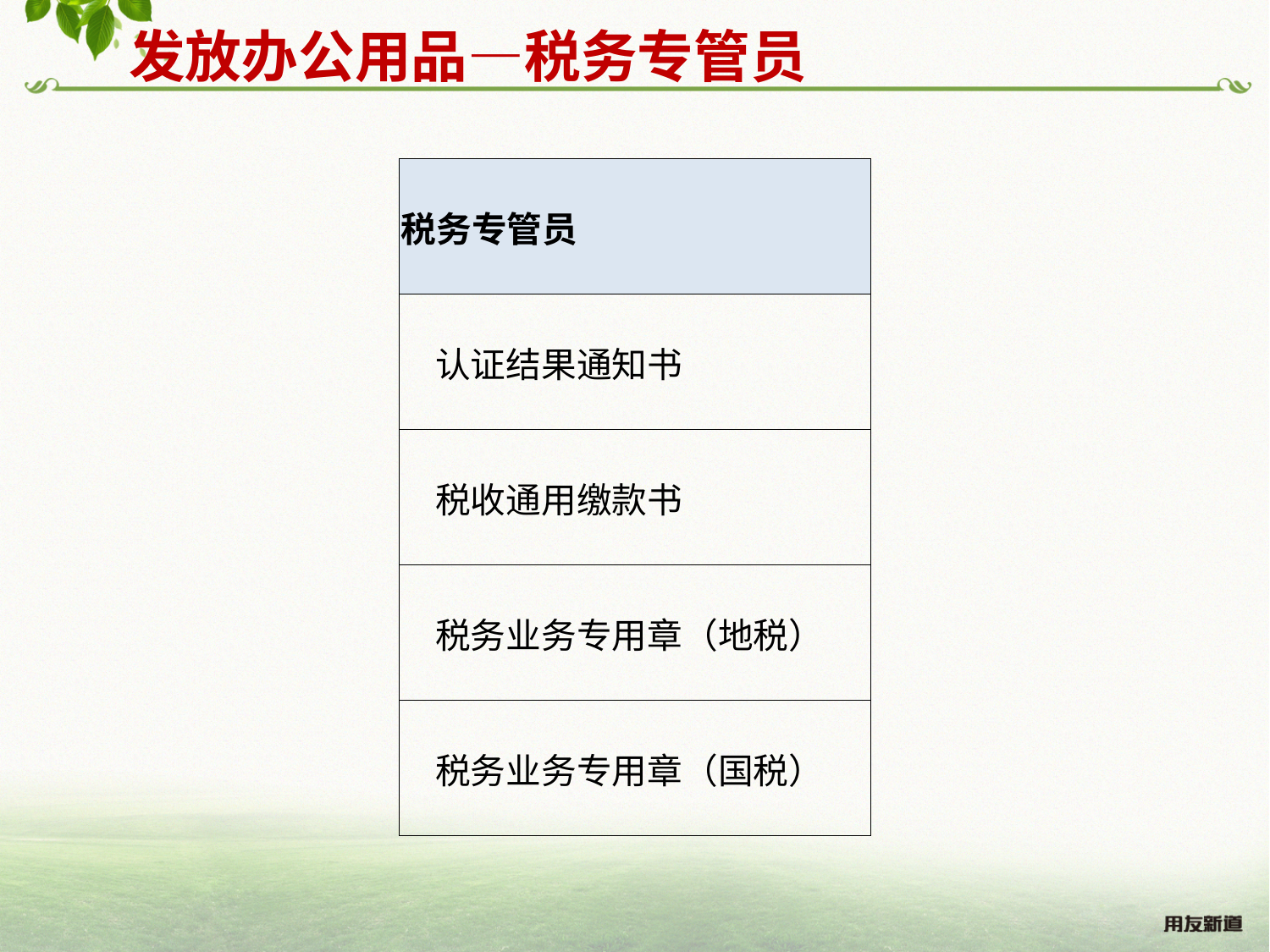

发放办公用品—税务专管员
| 税务专管员 |
| --- |
| 认证结果通知书 |
| 税收通用缴款书 |
| 税务业务专用章（地税） |
| 税务业务专用章（国税） |